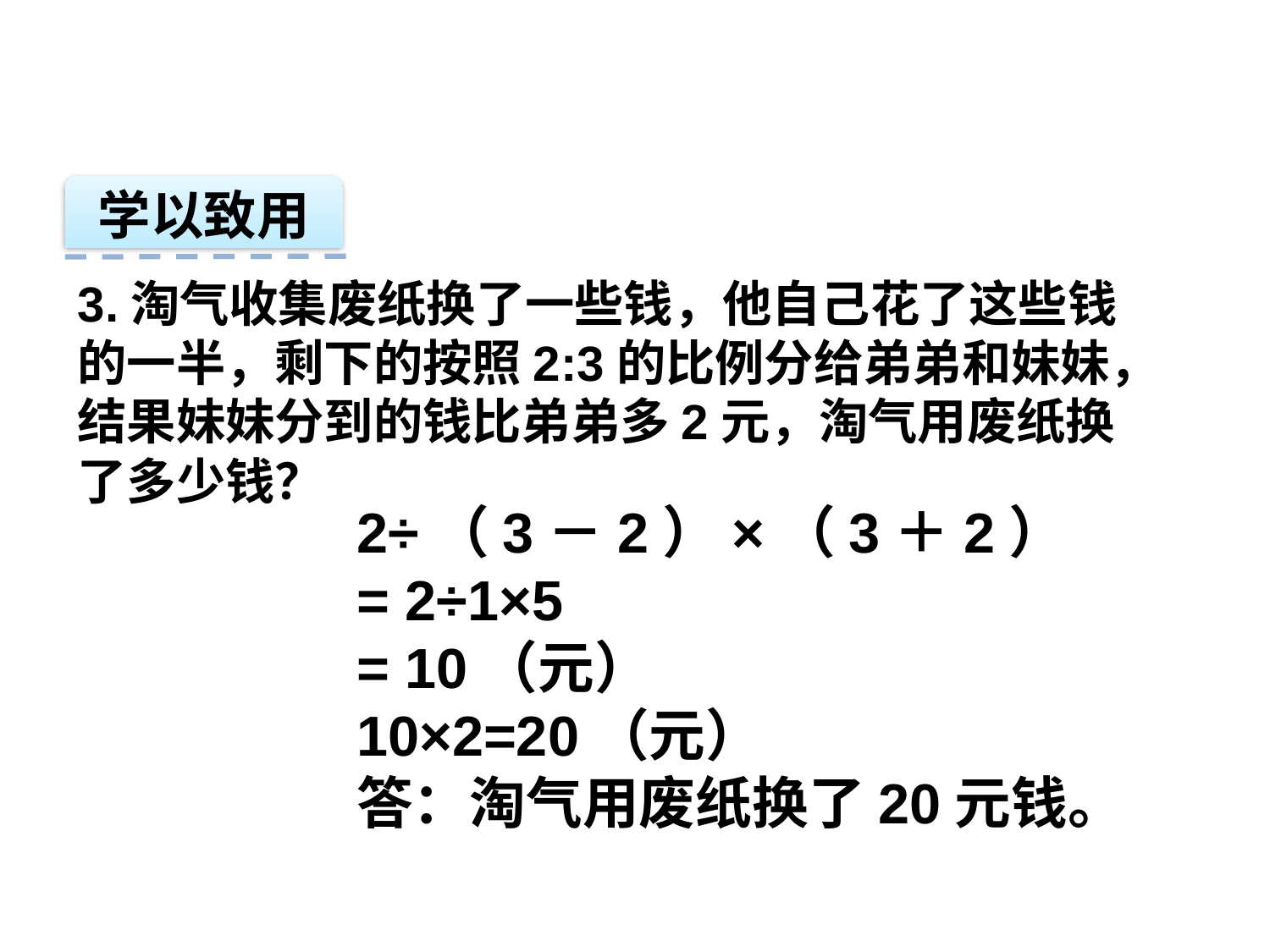

学以致用
3.淘气收集废纸换了一些钱，他自己花了这些钱的一半，剩下的按照2:3的比例分给弟弟和妹妹，结果妹妹分到的钱比弟弟多2元，淘气用废纸换了多少钱？
2÷（3－2）×（3＋2）
= 2÷1×5
= 10（元）
10×2=20（元）
答：淘气用废纸换了20元钱。